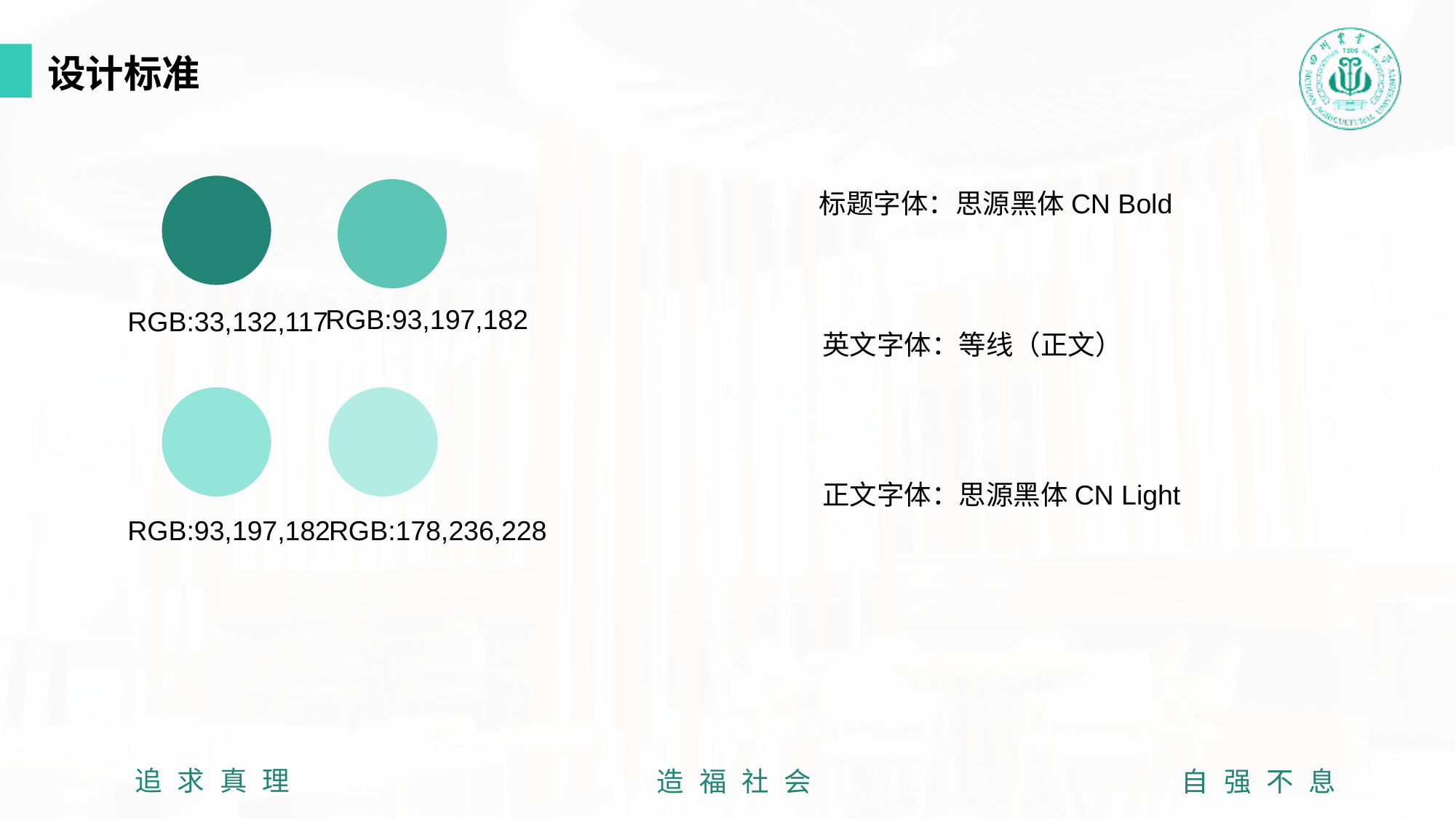

设计标准

标题字体：思源黑体CN Bold
RGB:93,197,182
RGB:33,132,117
英文字体：等线（正文）

正文字体：思源黑体CN Light
RGB:93,197,182
RGB:178,236,228